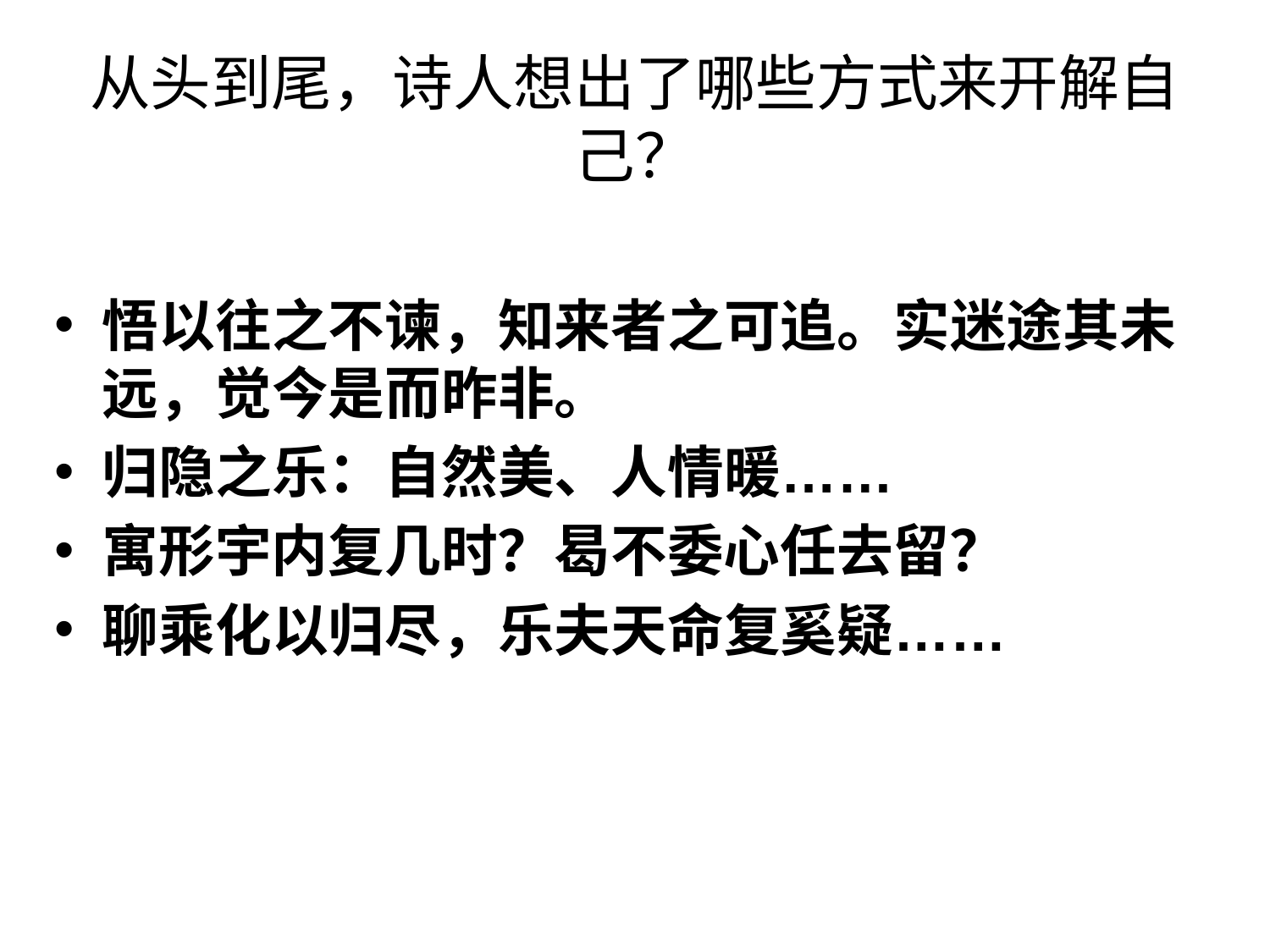

# 从头到尾，诗人想出了哪些方式来开解自己？
悟以往之不谏，知来者之可追。实迷途其未远，觉今是而昨非。
归隐之乐：自然美、人情暖……
寓形宇内复几时？曷不委心任去留？
聊乘化以归尽，乐夫天命复奚疑……